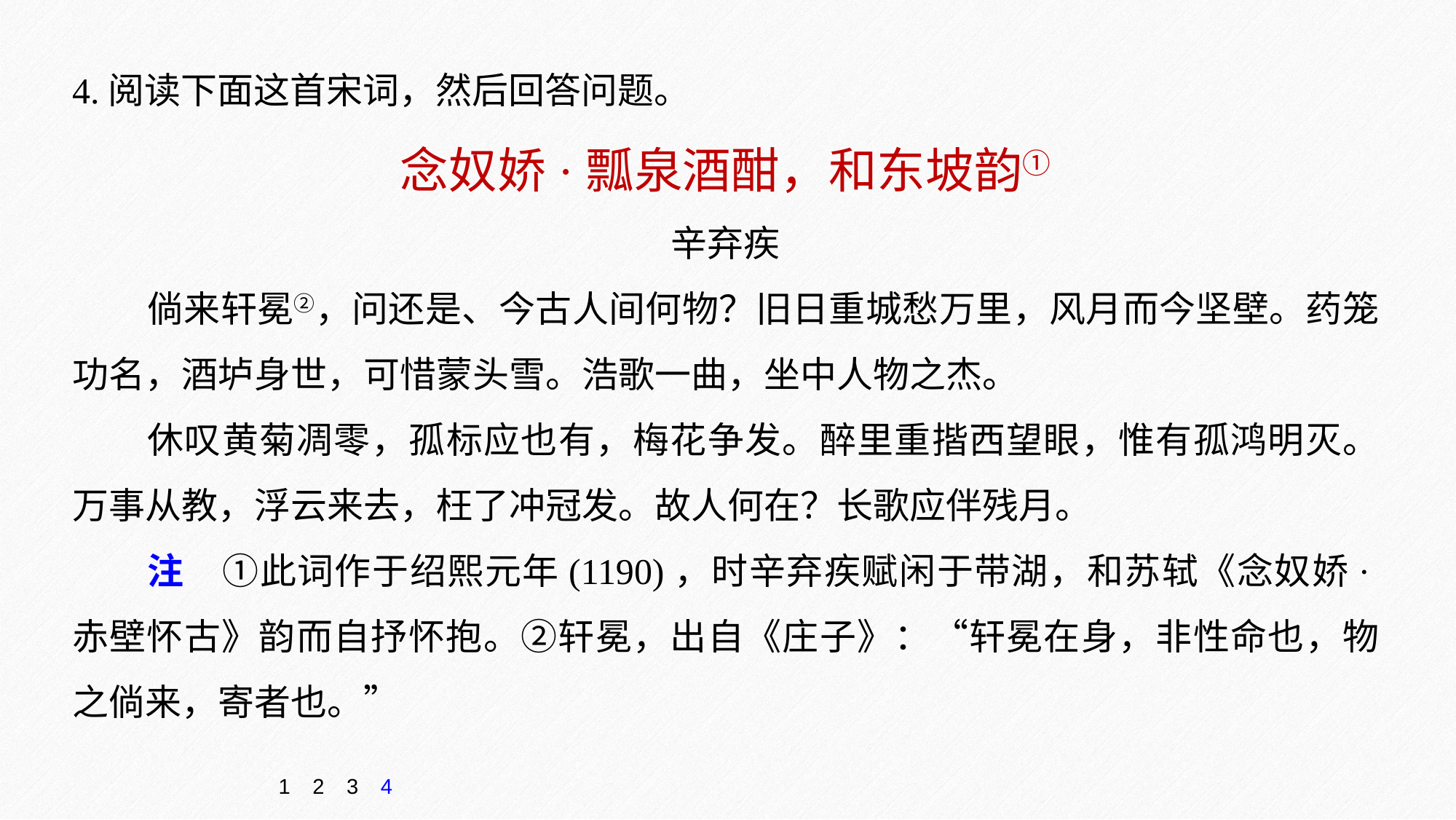

4.阅读下面这首宋词，然后回答问题。
念奴娇·瓢泉酒酣，和东坡韵①
辛弃疾
倘来轩冕②，问还是、今古人间何物？旧日重城愁万里，风月而今坚壁。药笼功名，酒垆身世，可惜蒙头雪。浩歌一曲，坐中人物之杰。
休叹黄菊凋零，孤标应也有，梅花争发。醉里重揩西望眼，惟有孤鸿明灭。万事从教，浮云来去，枉了冲冠发。故人何在？长歌应伴残月。
注　①此词作于绍熙元年(1190)，时辛弃疾赋闲于带湖，和苏轼《念奴娇·赤壁怀古》韵而自抒怀抱。②轩冕，出自《庄子》：“轩冕在身，非性命也，物之倘来，寄者也。”
1
2
3
4